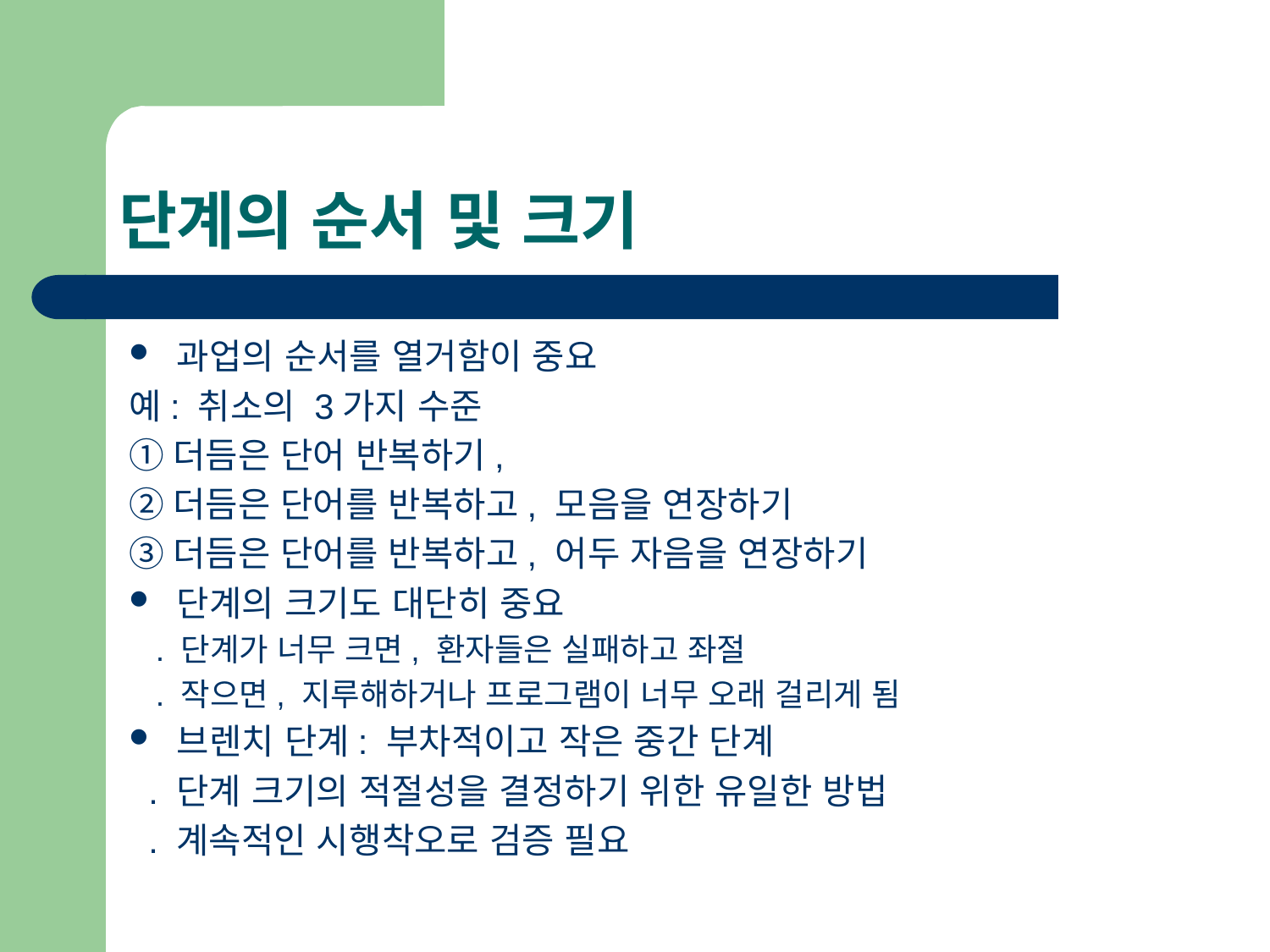

# 단계의 순서 및 크기
과업의 순서를 열거함이 중요
예: 취소의 3가지 수준
①더듬은 단어 반복하기,
②더듬은 단어를 반복하고, 모음을 연장하기
③더듬은 단어를 반복하고, 어두 자음을 연장하기
단계의 크기도 대단히 중요
   . 단계가 너무 크면, 환자들은 실패하고 좌절
   . 작으면, 지루해하거나 프로그램이 너무 오래 걸리게 됨
브렌치 단계: 부차적이고 작은 중간 단계
  . 단계 크기의 적절성을 결정하기 위한 유일한 방법
  . 계속적인 시행착오로 검증 필요